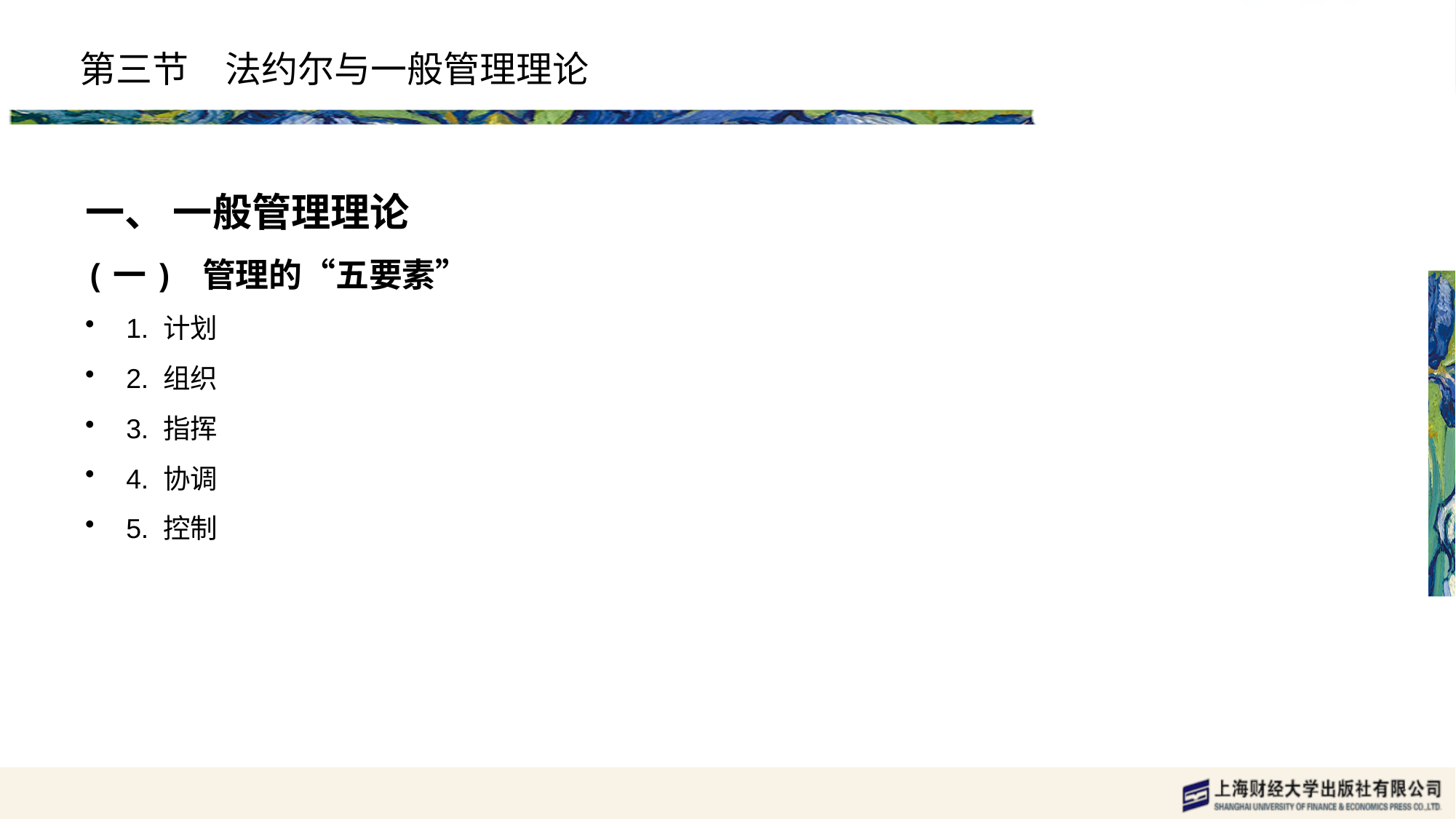

# 第三节　法约尔与一般管理理论
一、 一般管理理论
(一) 管理的“五要素”
1. 计划
2. 组织
3. 指挥
4. 协调
5. 控制